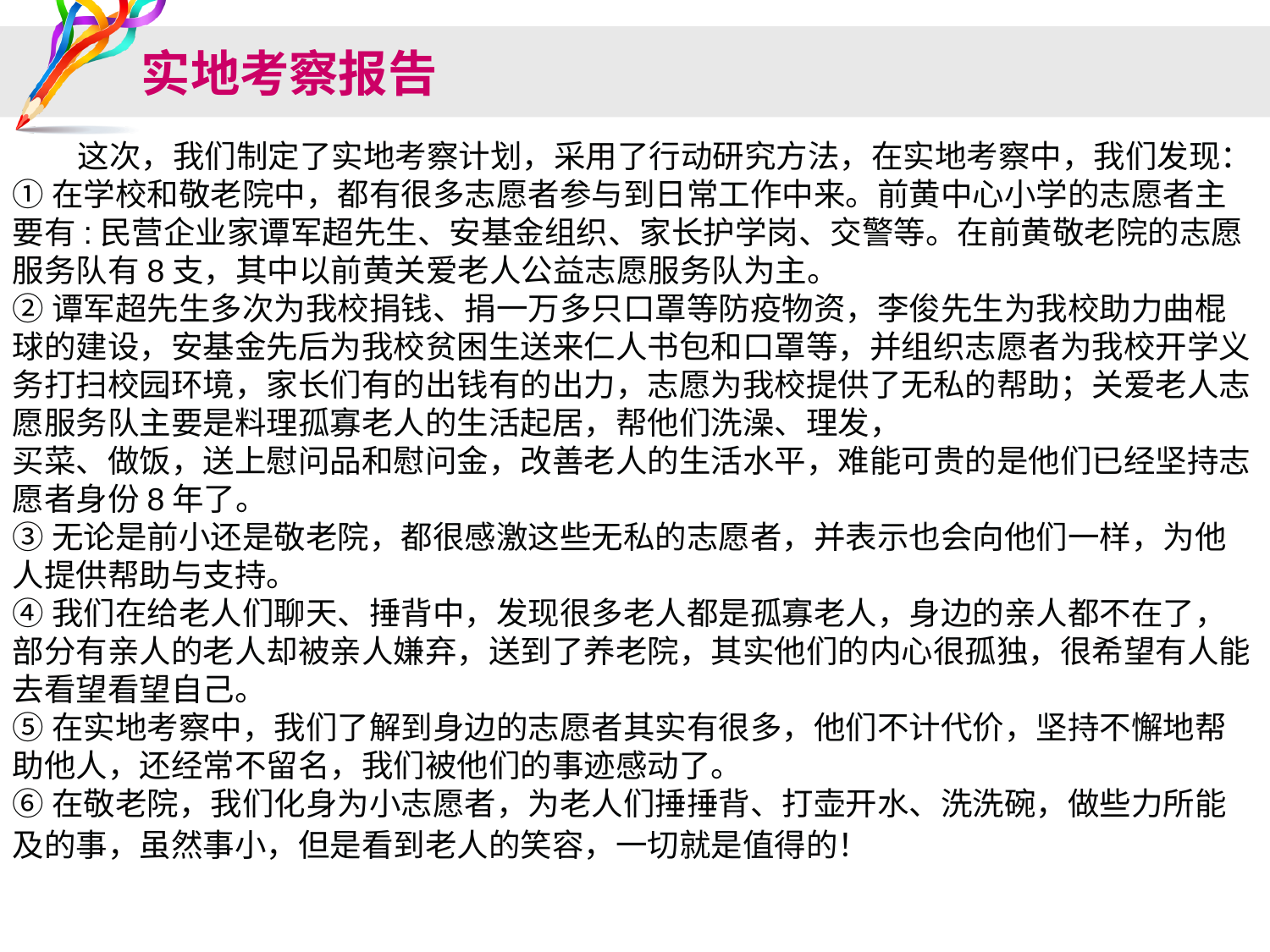

# 实地考察报告
        这次，我们制定了实地考察计划，采用了行动研究方法，在实地考察中，我们发现：
①在学校和敬老院中，都有很多志愿者参与到日常工作中来。前黄中心小学的志愿者主要有:民营企业家谭军超先生、安基金组织、家长护学岗、交警等。在前黄敬老院的志愿服务队有8支，其中以前黄关爱老人公益志愿服务队为主。
②谭军超先生多次为我校捐钱、捐一万多只口罩等防疫物资，李俊先生为我校助力曲棍球的建设，安基金先后为我校贫困生送来仁人书包和口罩等，并组织志愿者为我校开学义务打扫校园环境，家长们有的出钱有的出力，志愿为我校提供了无私的帮助；关爱老人志愿服务队主要是料理孤寡老人的生活起居，帮他们洗澡、理发，
买菜、做饭，送上慰问品和慰问金，改善老人的生活水平，难能可贵的是他们已经坚持志愿者身份8年了。
③无论是前小还是敬老院，都很感激这些无私的志愿者，并表示也会向他们一样，为他人提供帮助与支持。
④我们在给老人们聊天、捶背中，发现很多老人都是孤寡老人，身边的亲人都不在了，部分有亲人的老人却被亲人嫌弃，送到了养老院，其实他们的内心很孤独，很希望有人能去看望看望自己。
⑤在实地考察中，我们了解到身边的志愿者其实有很多，他们不计代价，坚持不懈地帮助他人，还经常不留名，我们被他们的事迹感动了。
⑥在敬老院，我们化身为小志愿者，为老人们捶捶背、打壶开水、洗洗碗，做些力所能及的事，虽然事小，但是看到老人的笑容，一切就是值得的！